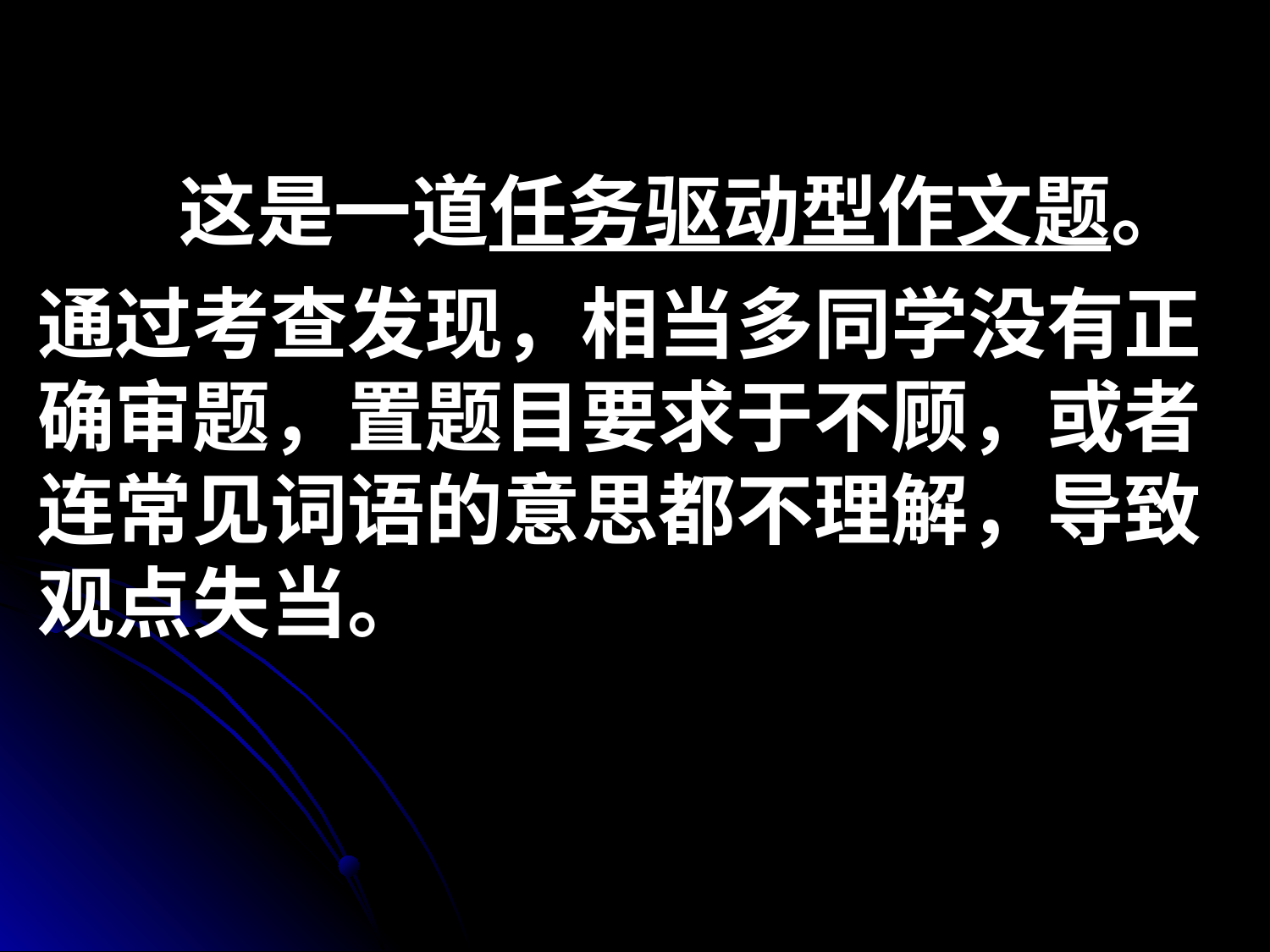

这是一道任务驱动型作文题。通过考查发现，相当多同学没有正确审题，置题目要求于不顾，或者连常见词语的意思都不理解，导致观点失当。